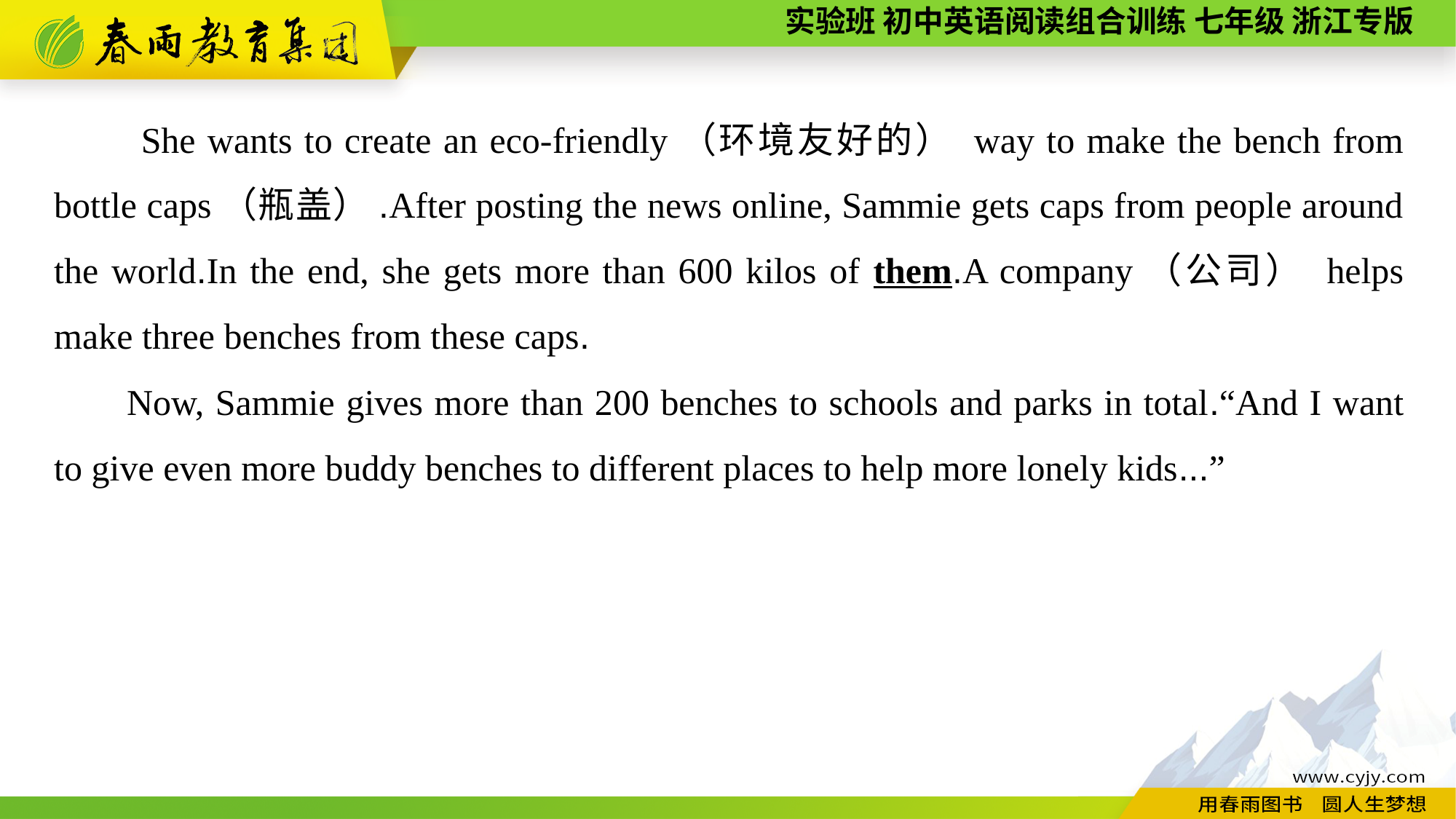

She wants to create an eco-friendly（环境友好的） way to make the bench from bottle caps（瓶盖）.After posting the news online, Sammie gets caps from people around the world.In the end, she gets more than 600 kilos of them.A company（公司） helps make three benches from these caps.
Now, Sammie gives more than 200 benches to schools and parks in total.“And I want to give even more buddy benches to different places to help more lonely kids...”